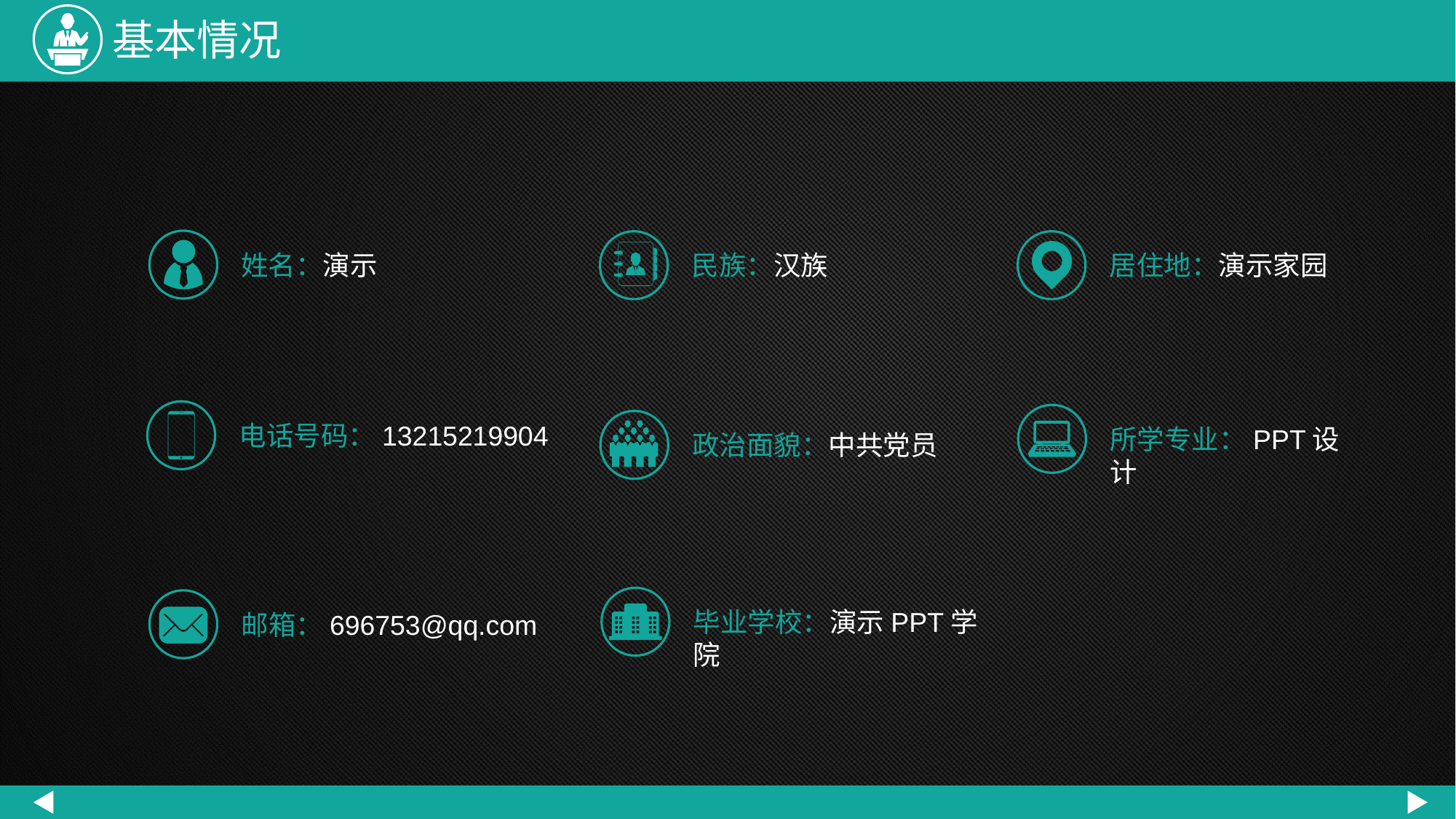

基本情况

姓名：演示
民族：汉族
居住地：演示家园

电话号码：13215219904
所学专业：PPT设计
政治面貌：中共党员

毕业学校：演示PPT学院
邮箱：696753@qq.com